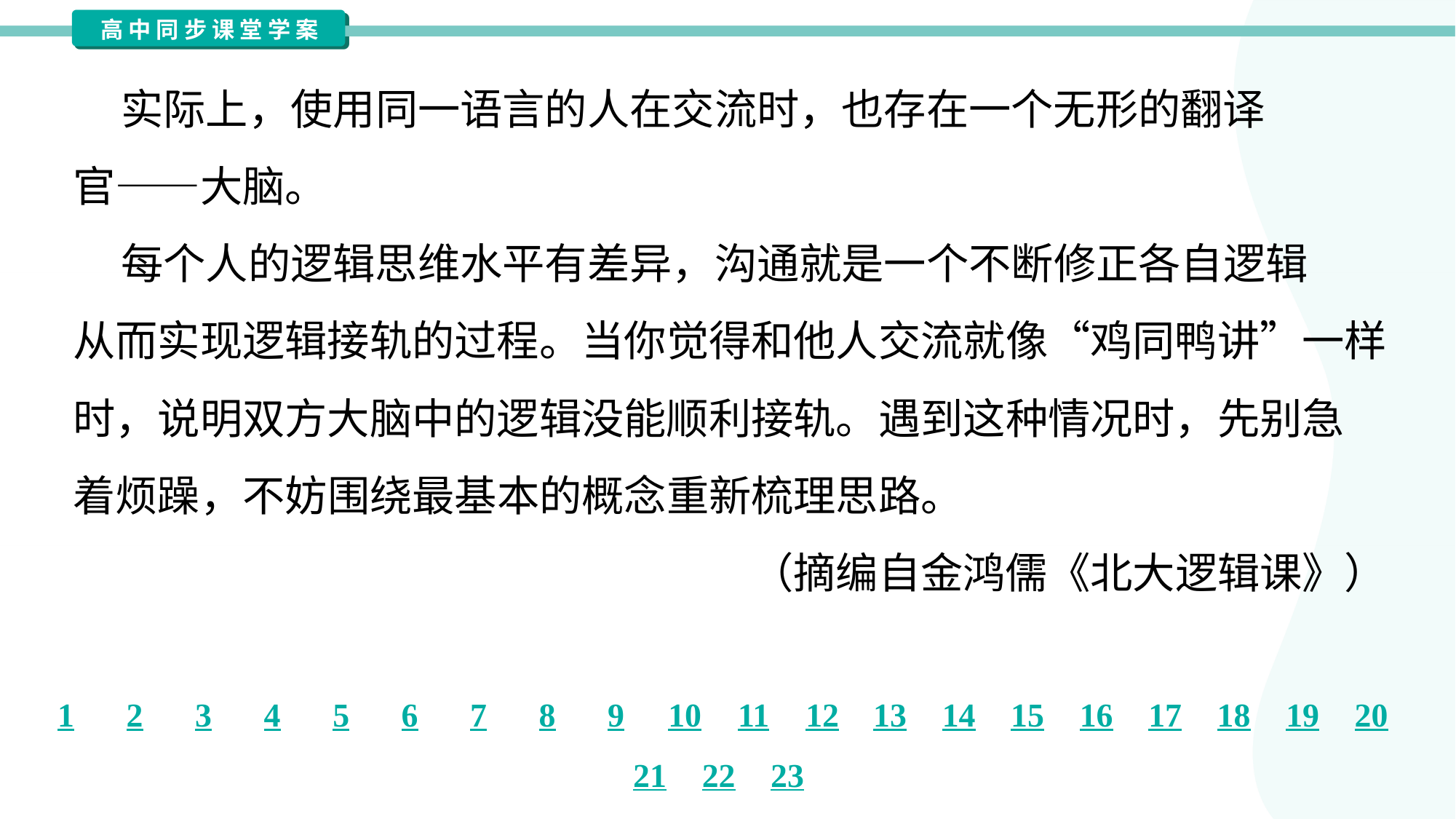

实际上，使用同一语言的人在交流时，也存在一个无形的翻译
官——大脑。
    每个人的逻辑思维水平有差异，沟通就是一个不断修正各自逻辑
从而实现逻辑接轨的过程。当你觉得和他人交流就像“鸡同鸭讲”一样
时，说明双方大脑中的逻辑没能顺利接轨。遇到这种情况时，先别急
着烦躁，不妨围绕最基本的概念重新梳理思路。
（摘编自金鸿儒《北大逻辑课》）